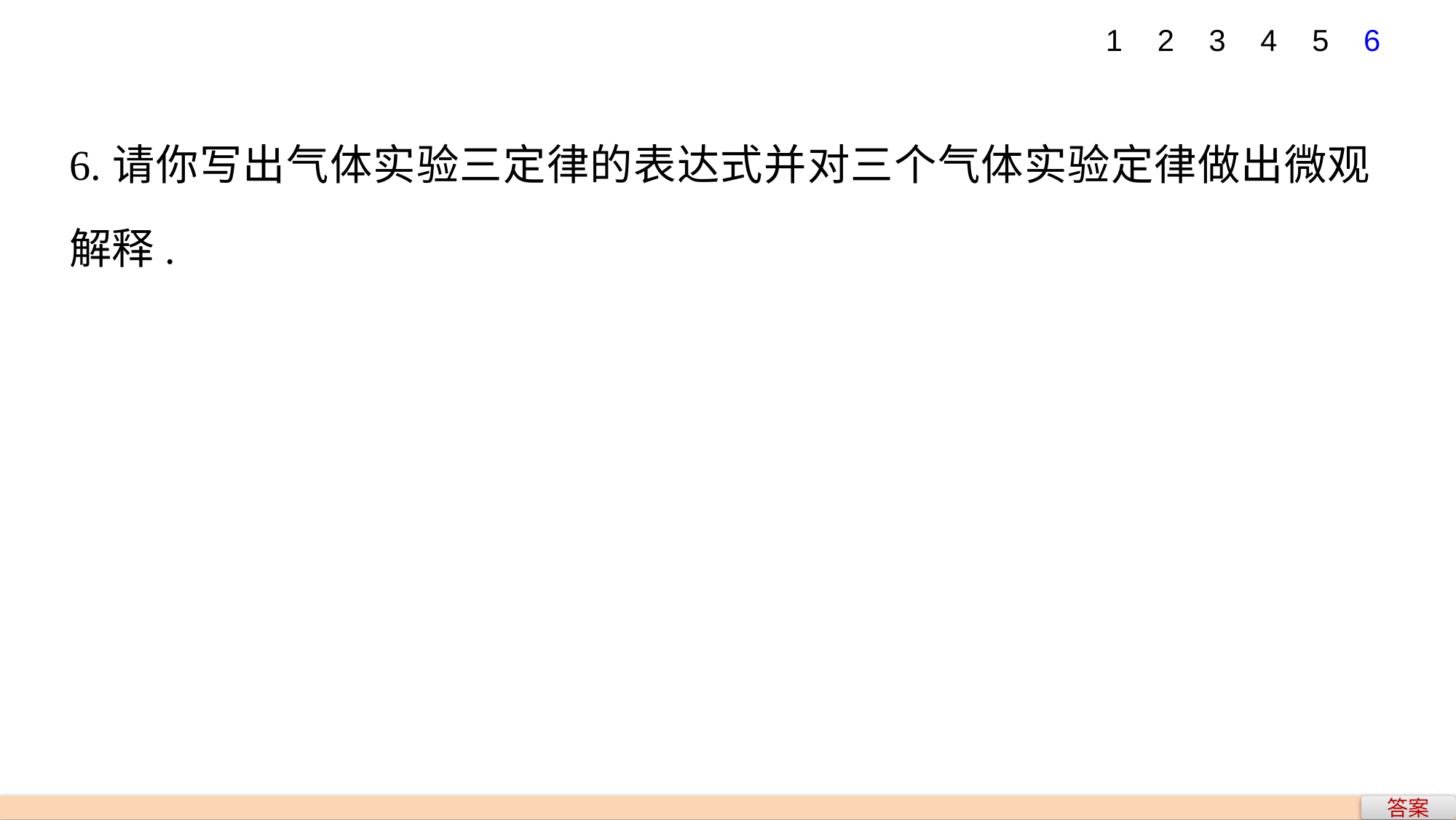

1
2
3
4
5
6
6.请你写出气体实验三定律的表达式并对三个气体实验定律做出微观解释.

答案